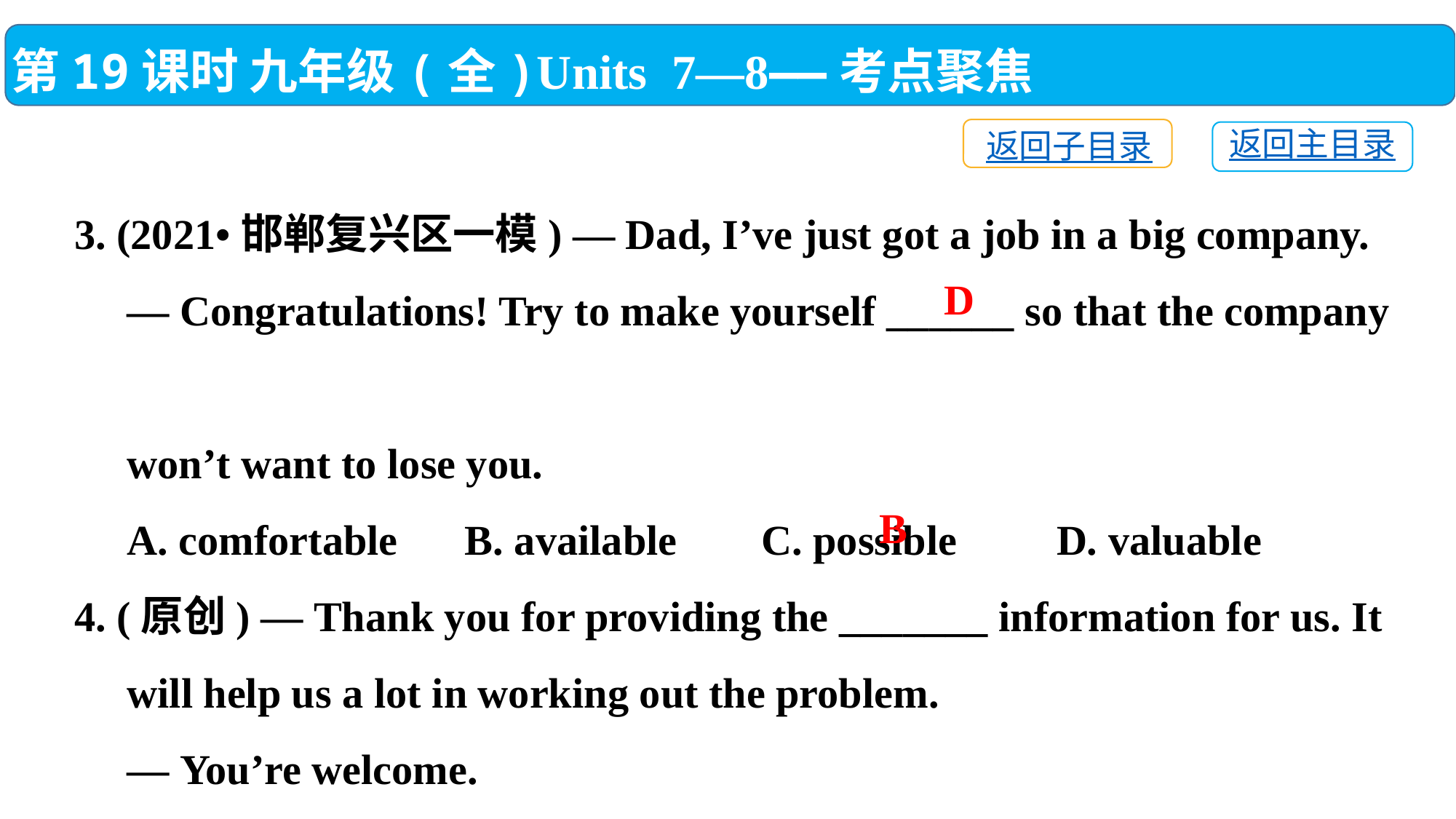

第19课时 九年级(全)Units  7—8——考点聚焦

返回子目录
返回主目录
3. (2021•邯郸复兴区一模) — Dad, I’ve just got a job in a big company.
     — Congratulations! Try to make yourself ______ so that the company
     won’t want to lose you.
     A. comfortable	      B. available        C. possible	D. valuable
4. (原创) — Thank you for providing the _______ information for us. It
     will help us a lot in working out the problem.
     — You’re welcome.
     A. unbelievable      B. valuable         C. available	D. comfortable

D
B